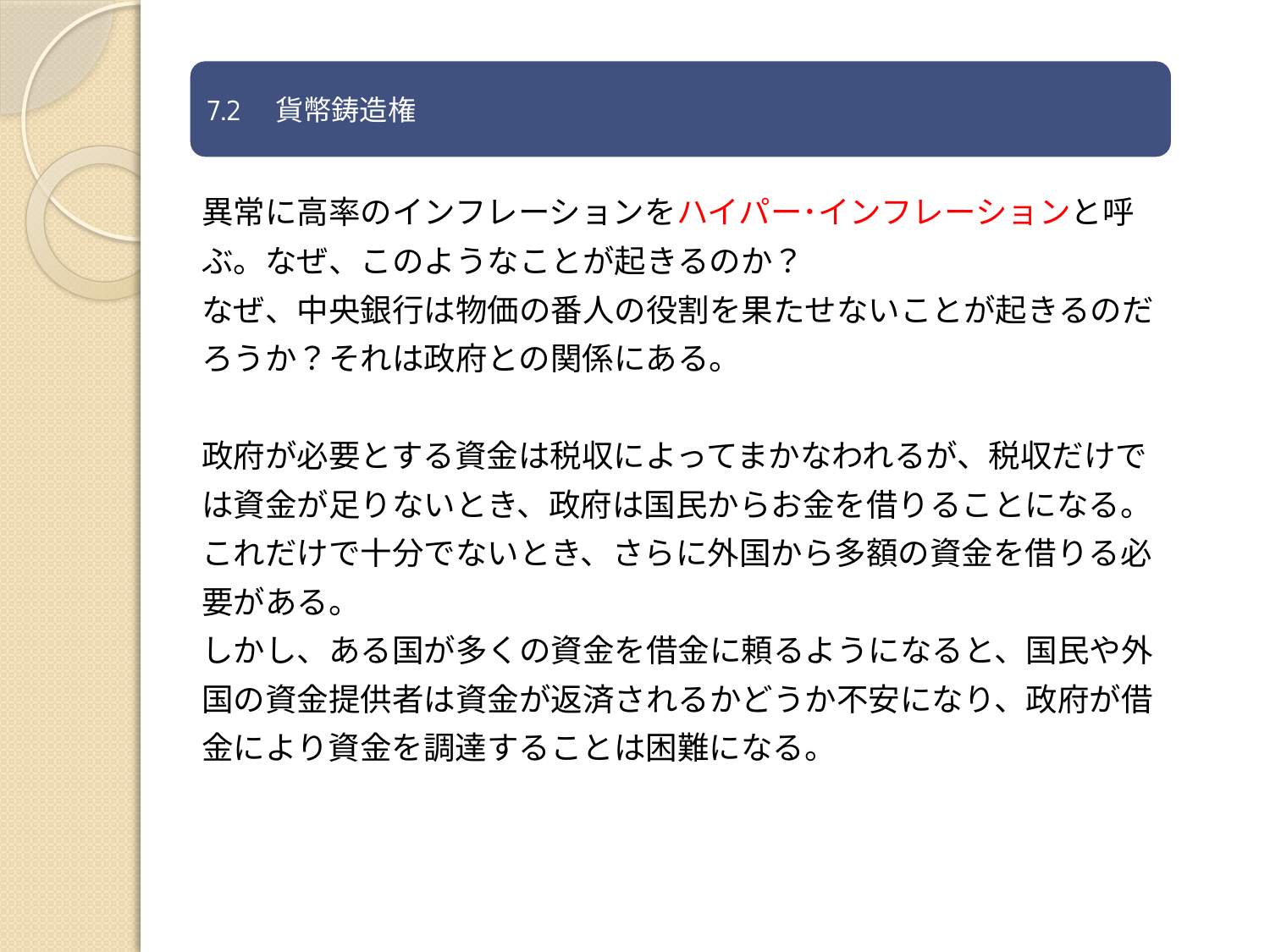

7.2　貨幣鋳造権
異常に高率のインフレーションをハイパー･インフレーションと呼
ぶ。なぜ、このようなことが起きるのか？
なぜ、中央銀行は物価の番人の役割を果たせないことが起きるのだ
ろうか？それは政府との関係にある。

政府が必要とする資金は税収によってまかなわれるが、税収だけで
は資金が足りないとき、政府は国民からお金を借りることになる。
これだけで十分でないとき、さらに外国から多額の資金を借りる必
要がある。
しかし、ある国が多くの資金を借金に頼るようになると、国民や外
国の資金提供者は資金が返済されるかどうか不安になり、政府が借
金により資金を調達することは困難になる。